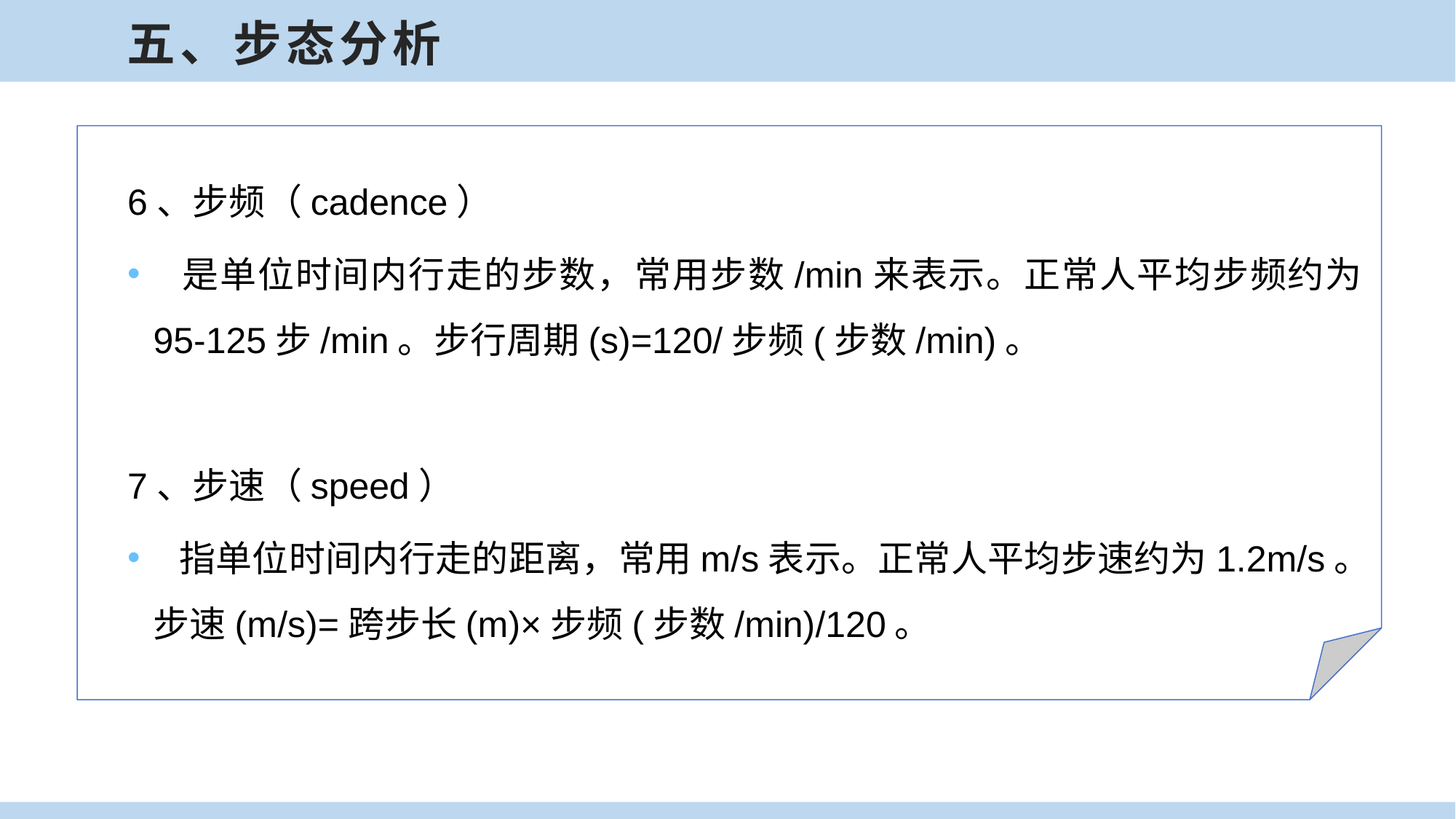

五、步态分析

6、步频（cadence）
  是单位时间内行走的步数，常用步数/min来表示。正常人平均步频约为95-125步/min。步行周期(s)=120/步频(步数/min)。

7、步速（speed）
  指单位时间内行走的距离，常用m/s表示。正常人平均步速约为1.2m/s。步速(m/s)=跨步长(m)×步频(步数/min)/120。